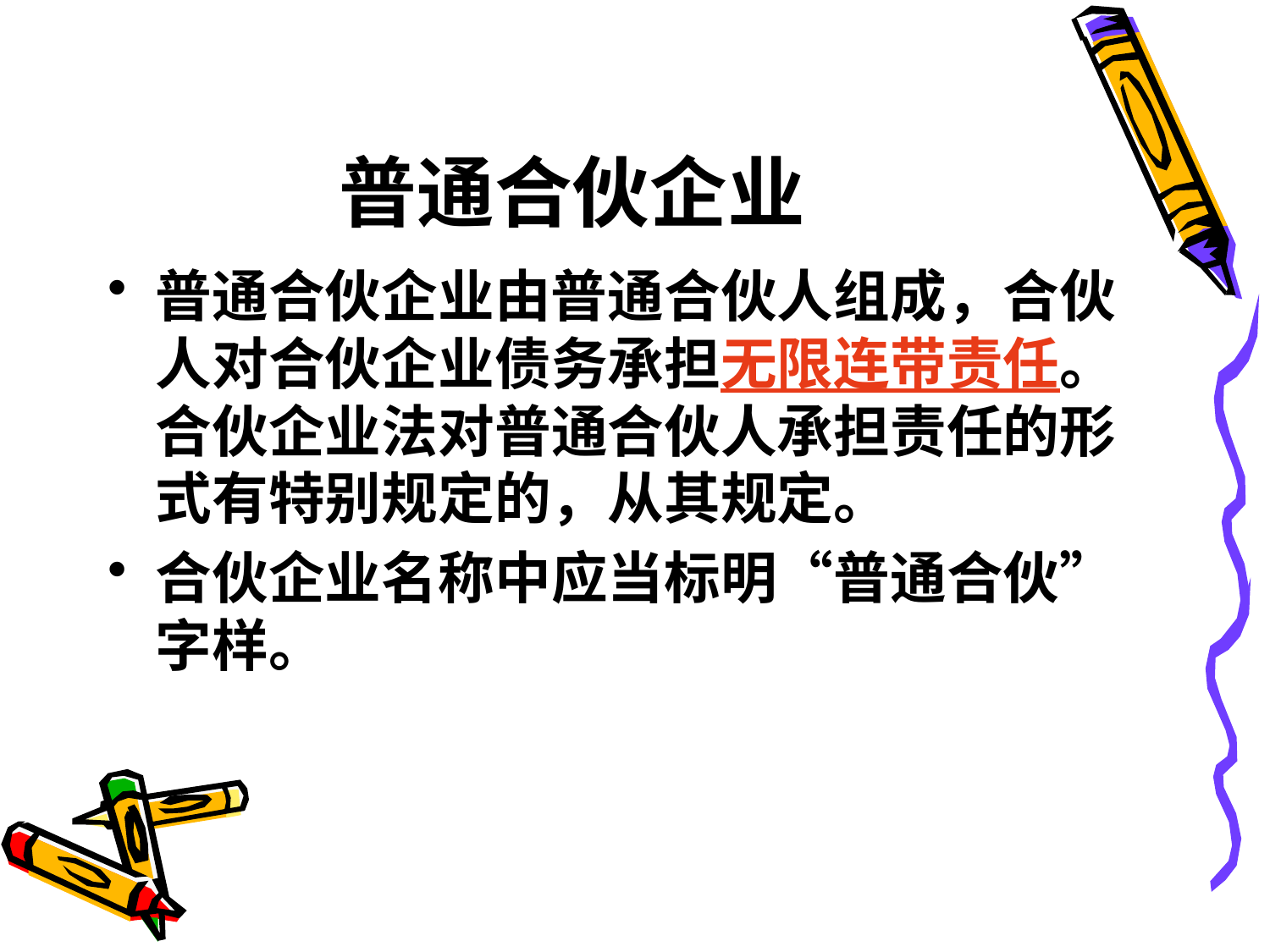

# 普通合伙企业
普通合伙企业由普通合伙人组成，合伙人对合伙企业债务承担无限连带责任。合伙企业法对普通合伙人承担责任的形式有特别规定的，从其规定。
合伙企业名称中应当标明“普通合伙”字样。